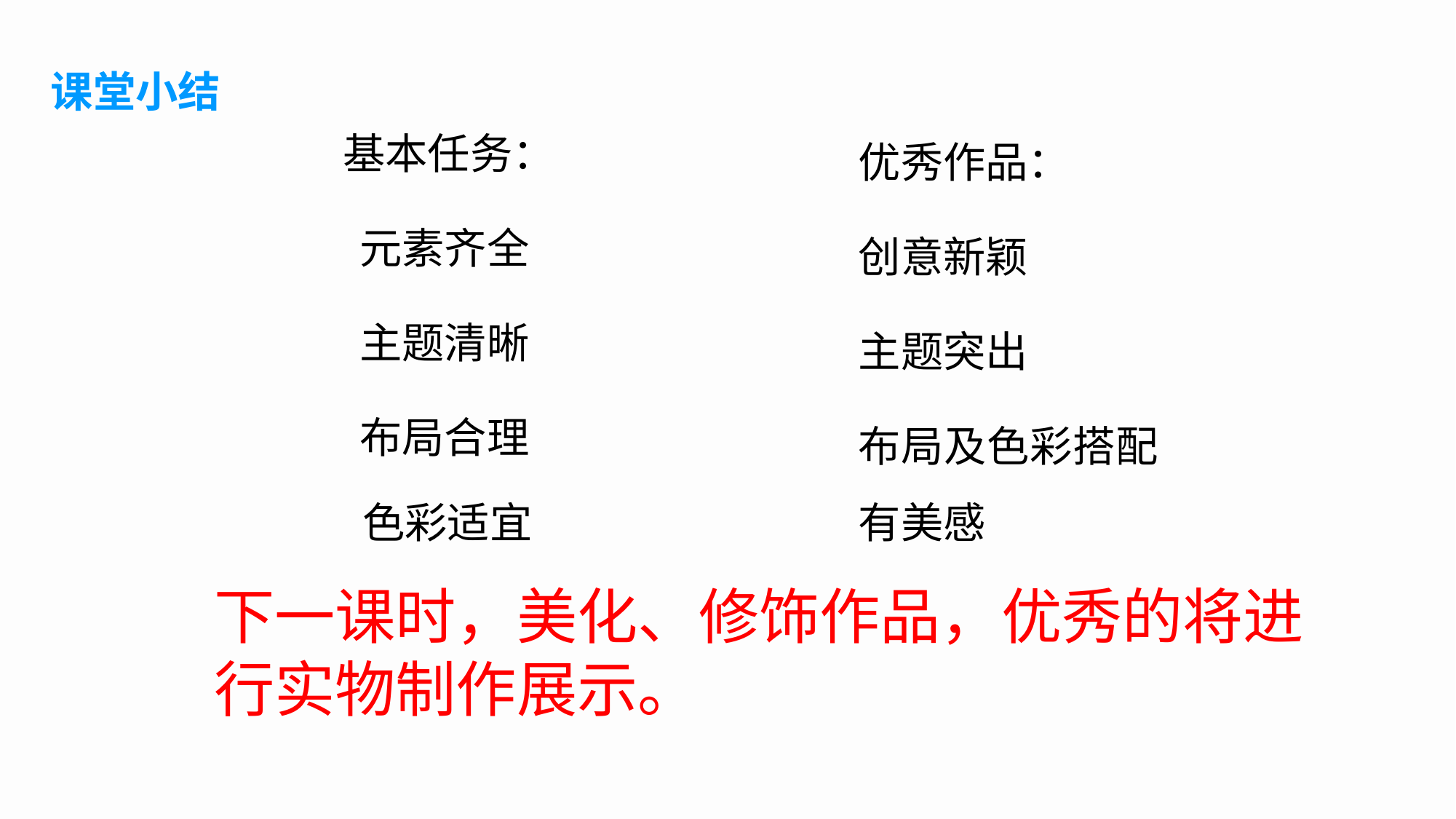

# 课堂小结
基本任务：
元素齐全
主题清晰
布局合理
 色彩适宜
优秀作品：
创意新颖
主题突出
布局及色彩搭配有美感
下一课时，美化、修饰作品，优秀的将进行实物制作展示。